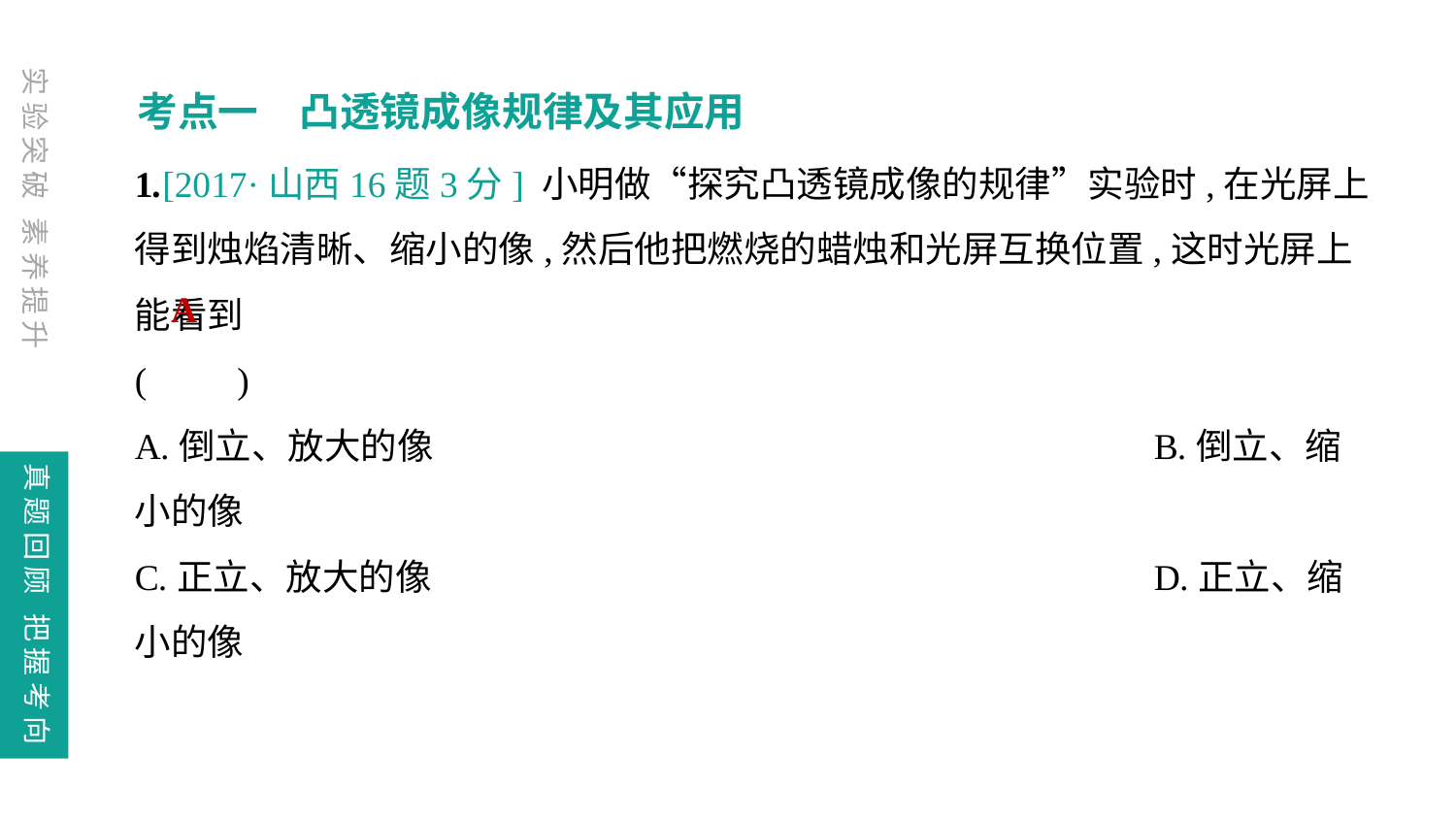

考点一　凸透镜成像规律及其应用
1.[2017·山西16题3分] 小明做“探究凸透镜成像的规律”实验时,在光屏上得到烛焰清晰、缩小的像,然后他把燃烧的蜡烛和光屏互换位置,这时光屏上能看到
(　　)
A.倒立、放大的像					B.倒立、缩小的像
C.正立、放大的像					D.正立、缩小的像
A